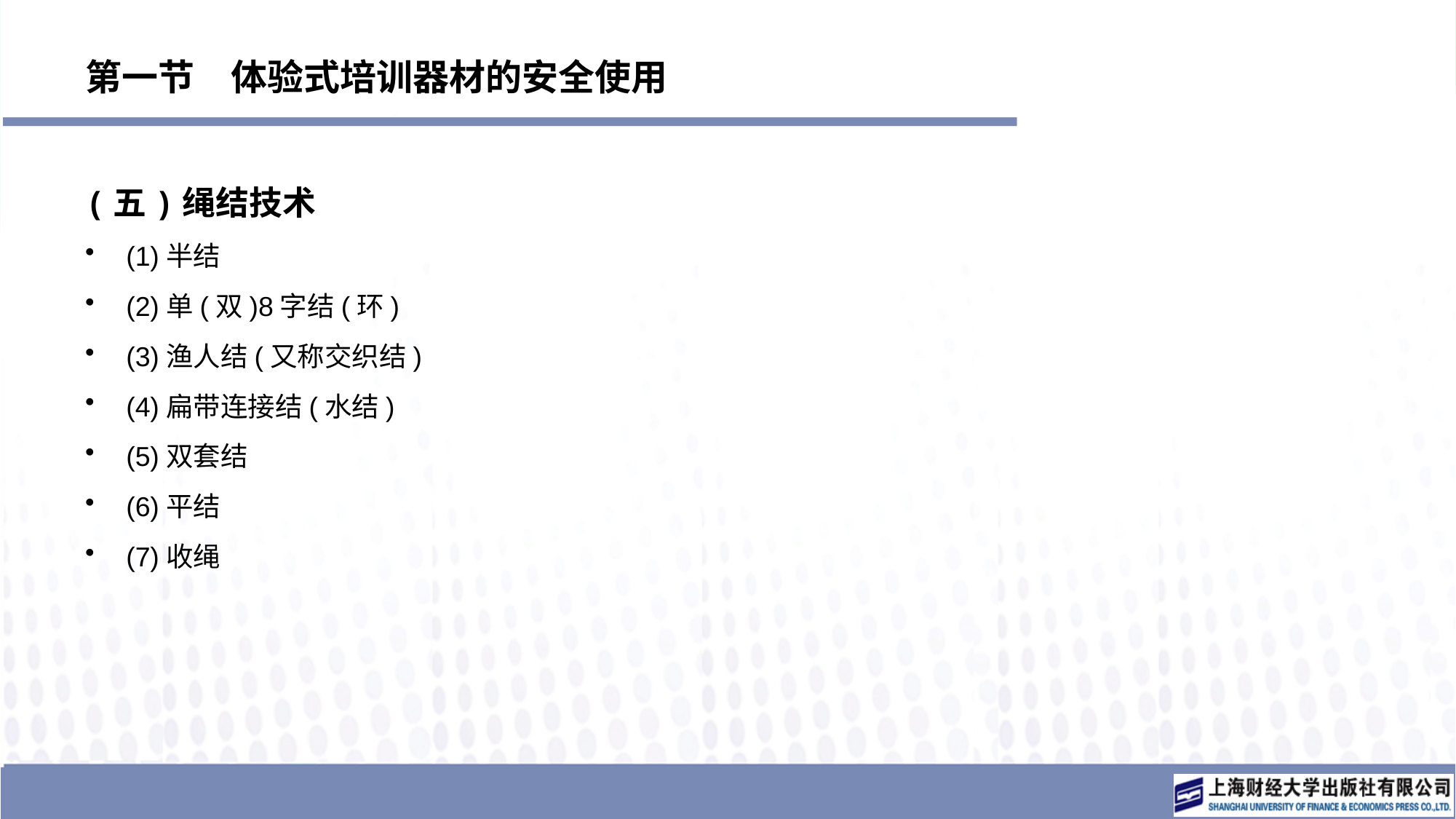

# 第一节　体验式培训器材的安全使用
(五)绳结技术
(1)半结
(2)单(双)8字结(环)
(3)渔人结(又称交织结)
(4)扁带连接结(水结)
(5)双套结
(6)平结
(7)收绳